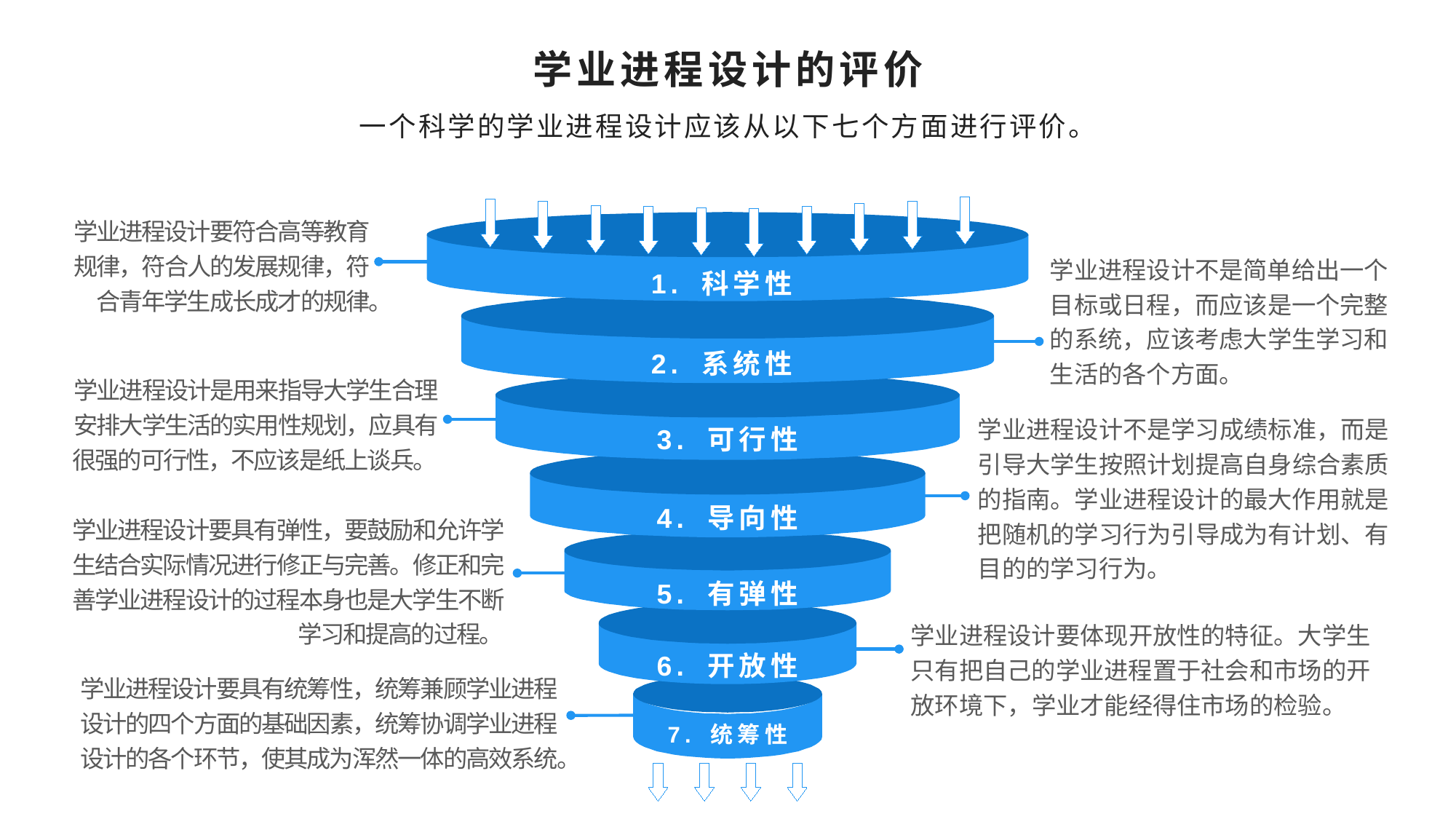

学业进程设计的评价
一个科学的学业进程设计应该从以下七个方面进行评价。

学业进程设计要符合高等教育规律，符合人的发展规律，符合青年学生成长成才的规律。

1. 科学性

学业进程设计不是简单给出一个目标或日程，而应该是一个完整的系统，应该考虑大学生学习和生活的各个方面。

2. 系统性

学业进程设计是用来指导大学生合理安排大学生活的实用性规划，应具有很强的可行性，不应该是纸上谈兵。

学业进程设计不是学习成绩标准，而是引导大学生按照计划提高自身综合素质的指南。学业进程设计的最大作用就是把随机的学习行为引导成为有计划、有目的的学习行为。
3. 可行性

4. 导向性

学业进程设计要具有弹性，要鼓励和允许学生结合实际情况进行修正与完善。修正和完善学业进程设计的过程本身也是大学生不断学习和提高的过程。

5. 有弹性

学业进程设计要体现开放性的特征。大学生只有把自己的学业进程置于社会和市场的开放环境下，学业才能经得住市场的检验。

6. 开放性

学业进程设计要具有统筹性，统筹兼顾学业进程设计的四个方面的基础因素，统筹协调学业进程设计的各个环节，使其成为浑然一体的高效系统。

7. 统筹性